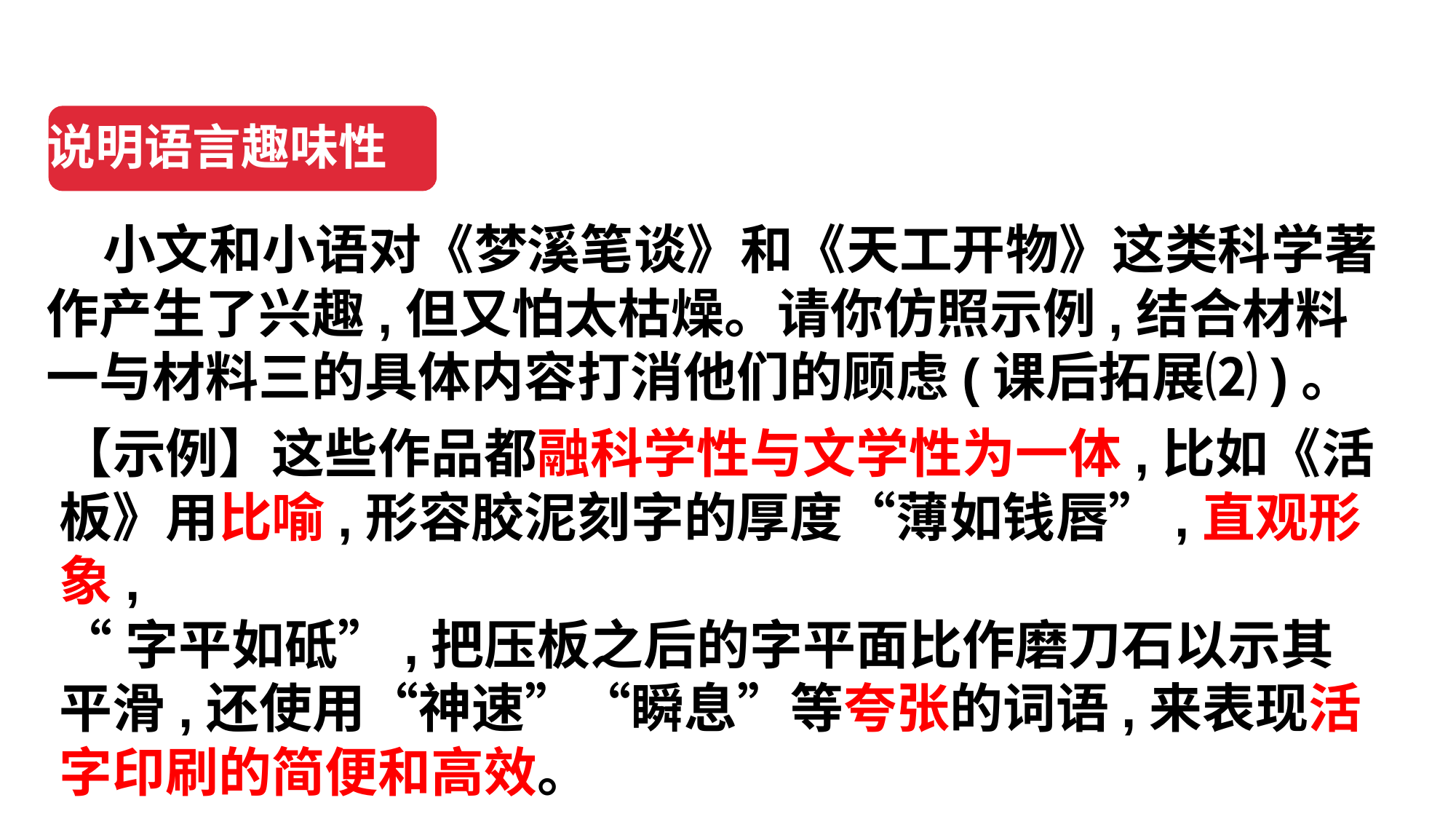

说明语言趣味性
    小文和小语对《梦溪笔谈》和《天工开物》这类科学著作产生了兴趣,但又怕太枯燥。请你仿照示例,结合材料一与材料三的具体内容打消他们的顾虑(课后拓展⑵)。
【示例】这些作品都融科学性与文学性为一体,比如《活板》用比喻,形容胶泥刻字的厚度“薄如钱唇”,直观形象,
“字平如砥”,把压板之后的字平面比作磨刀石以示其平滑,还使用“神速”“瞬息”等夸张的词语,来表现活字印刷的简便和高效。